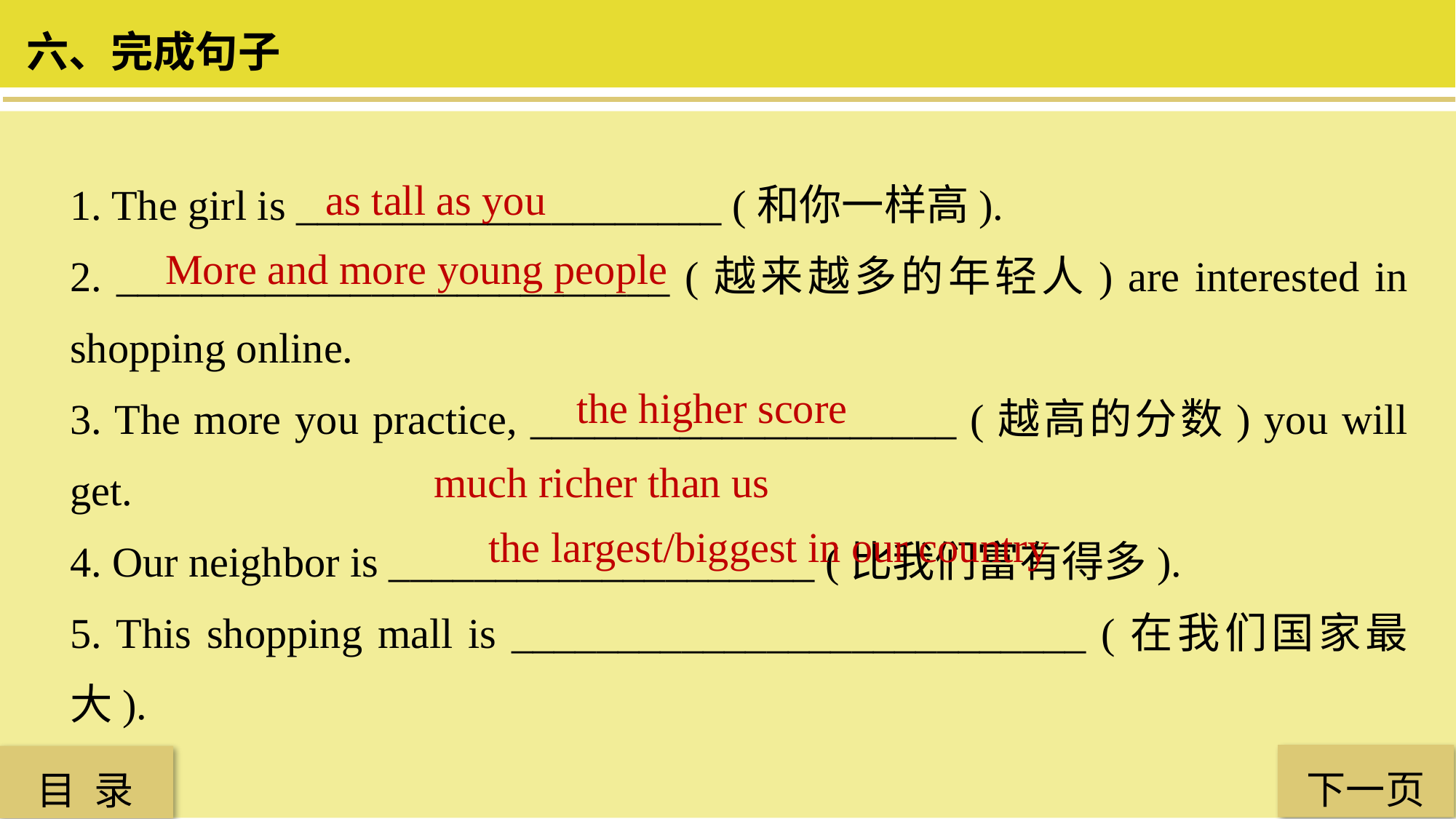

六、完成句子
1. The girl is ____________________ (和你一样高).
2. __________________________ (越来越多的年轻人) are interested in shopping online.
3. The more you practice, ____________________ (越高的分数) you will get.
4. Our neighbor is ____________________ (比我们富有得多).
5. This shopping mall is ___________________________ (在我们国家最大).
as tall as you
More and more young people
 the higher score
much richer than us
the largest/biggest in our country